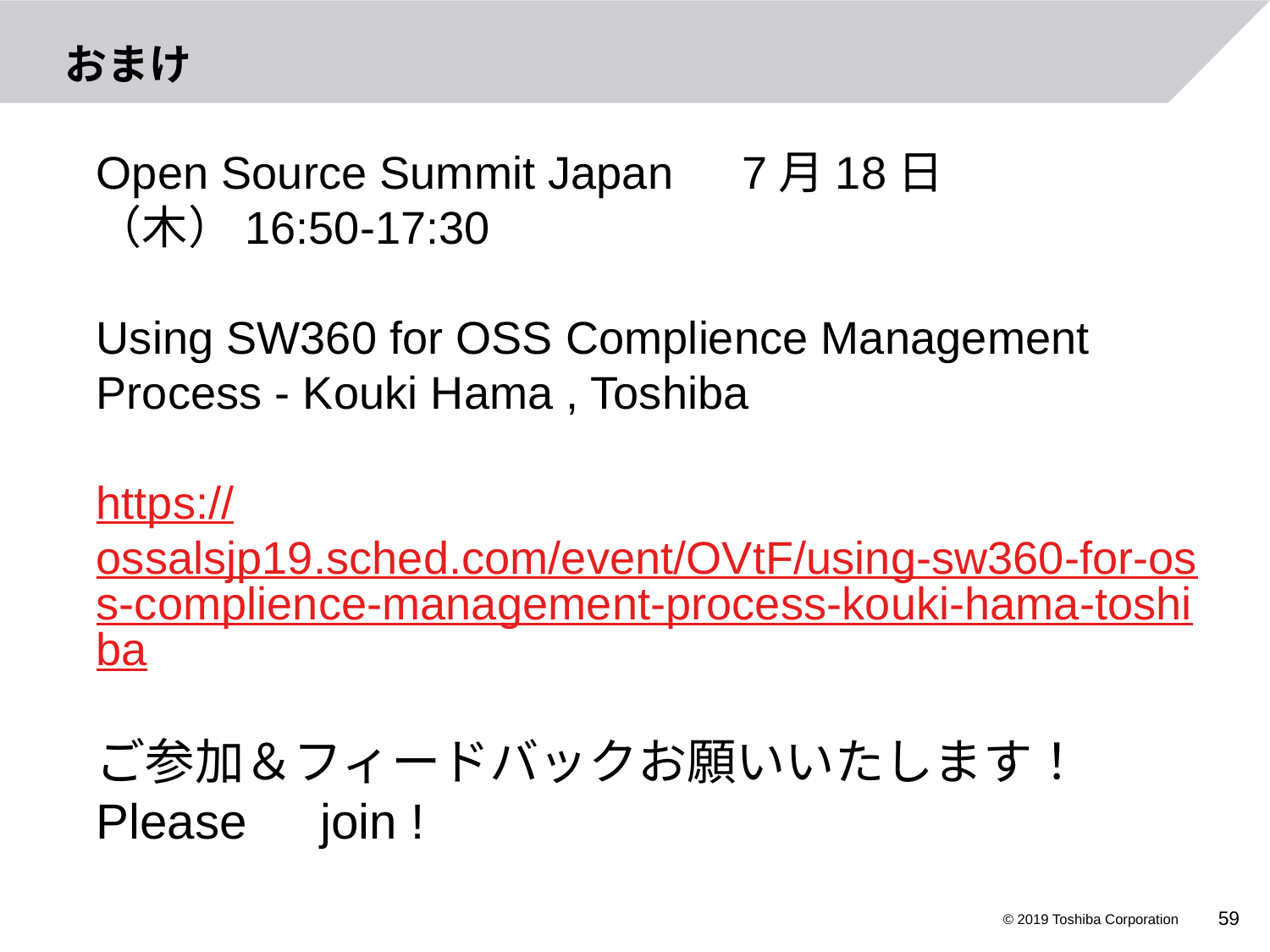

# おまけ
Open Source Summit Japan　7月18日（木）16:50-17:30

Using SW360 for OSS Complience Management Process - Kouki Hama , Toshiba
https://ossalsjp19.sched.com/event/OVtF/using-sw360-for-oss-complience-management-process-kouki-hama-toshiba

ご参加＆フィードバックお願いいたします！
Please　join !